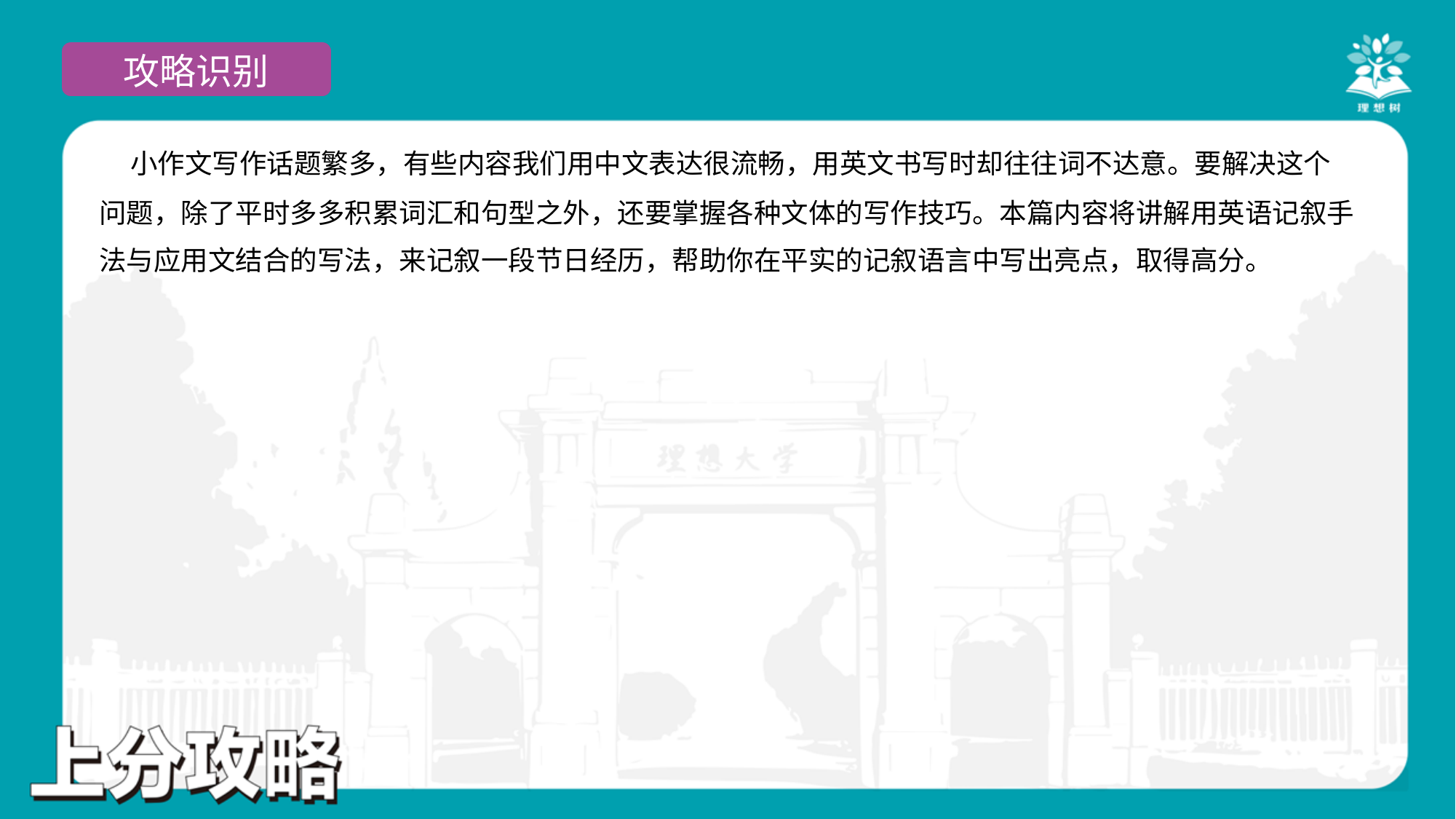

小作文写作话题繁多，有些内容我们用中文表达很流畅，用英文书写时却往往词不达意。要解决这个
问题，除了平时多多积累词汇和句型之外，还要掌握各种文体的写作技巧。本篇内容将讲解用英语记叙手
法与应用文结合的写法，来记叙一段节日经历，帮助你在平实的记叙语言中写出亮点，取得高分。